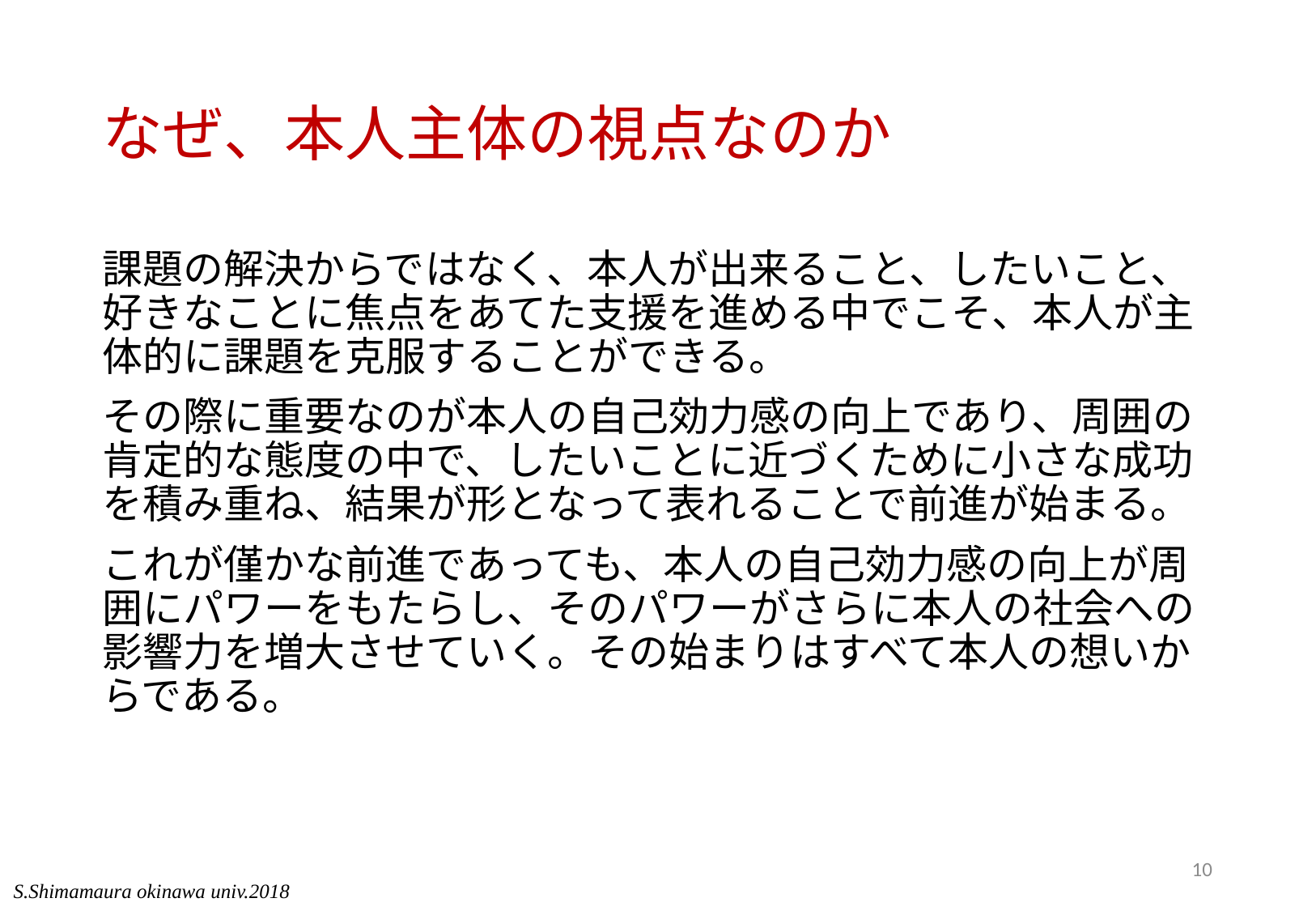

# なぜ、本人主体の視点なのか
課題の解決からではなく、本人が出来ること、したいこと、好きなことに焦点をあてた支援を進める中でこそ、本人が主体的に課題を克服することができる。
その際に重要なのが本人の自己効力感の向上であり、周囲の肯定的な態度の中で、したいことに近づくために小さな成功を積み重ね、結果が形となって表れることで前進が始まる。
これが僅かな前進であっても、本人の自己効力感の向上が周囲にパワーをもたらし、そのパワーがさらに本人の社会への影響力を増大させていく。その始まりはすべて本人の想いからである。
10
S.Shimamaura okinawa univ.2018